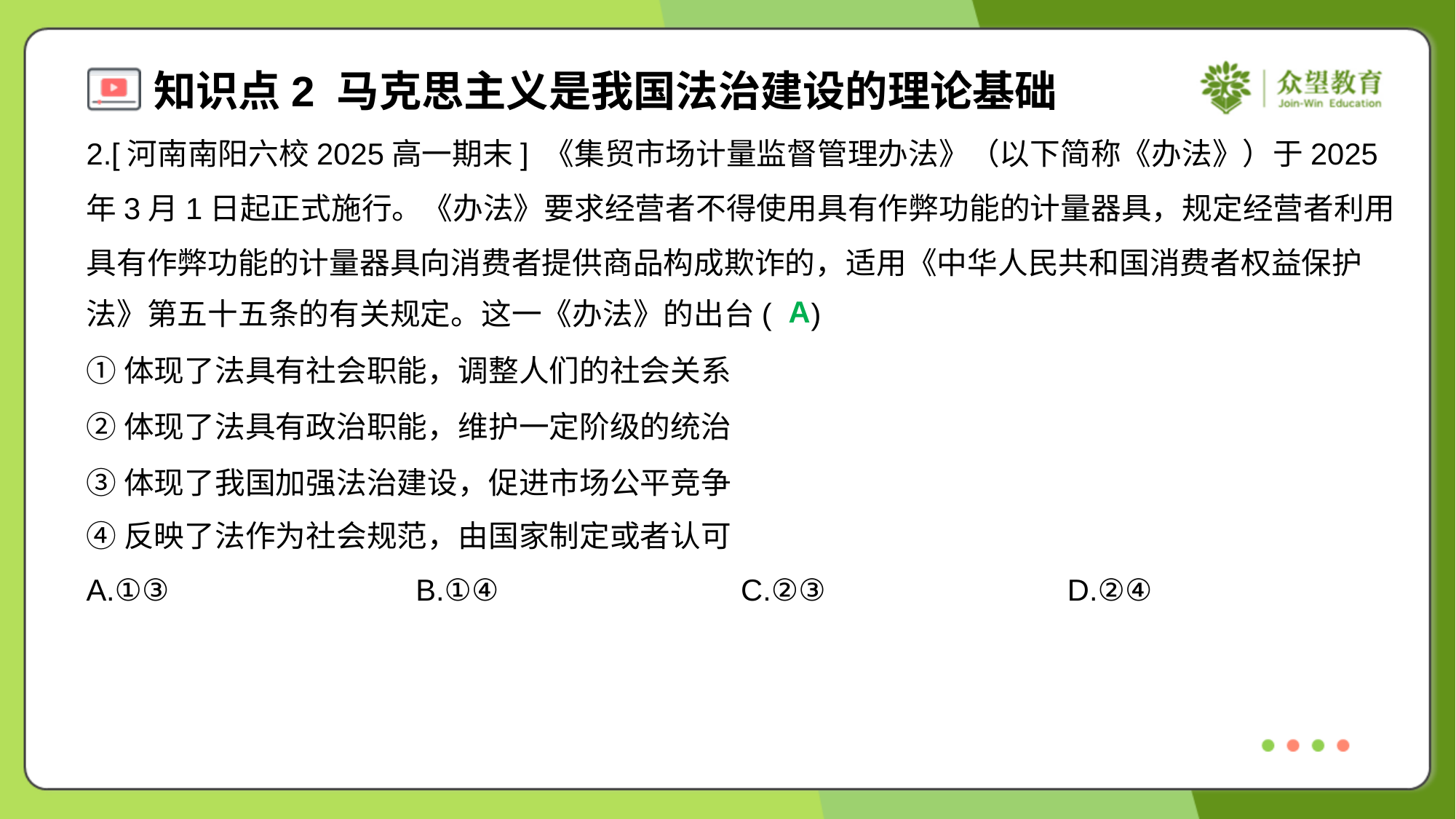

2.[河南南阳六校2025高一期末] 《集贸市场计量监督管理办法》（以下简称《办法》）于2025
年3月1日起正式施行。《办法》要求经营者不得使用具有作弊功能的计量器具，规定经营者利用
具有作弊功能的计量器具向消费者提供商品构成欺诈的，适用《中华人民共和国消费者权益保护
法》第五十五条的有关规定。这一《办法》的出台(     )
A
①体现了法具有社会职能，调整人们的社会关系
②体现了法具有政治职能，维护一定阶级的统治
③体现了我国加强法治建设，促进市场公平竞争
④反映了法作为社会规范，由国家制定或者认可
A.①③	B.①④	C.②③	D.②④